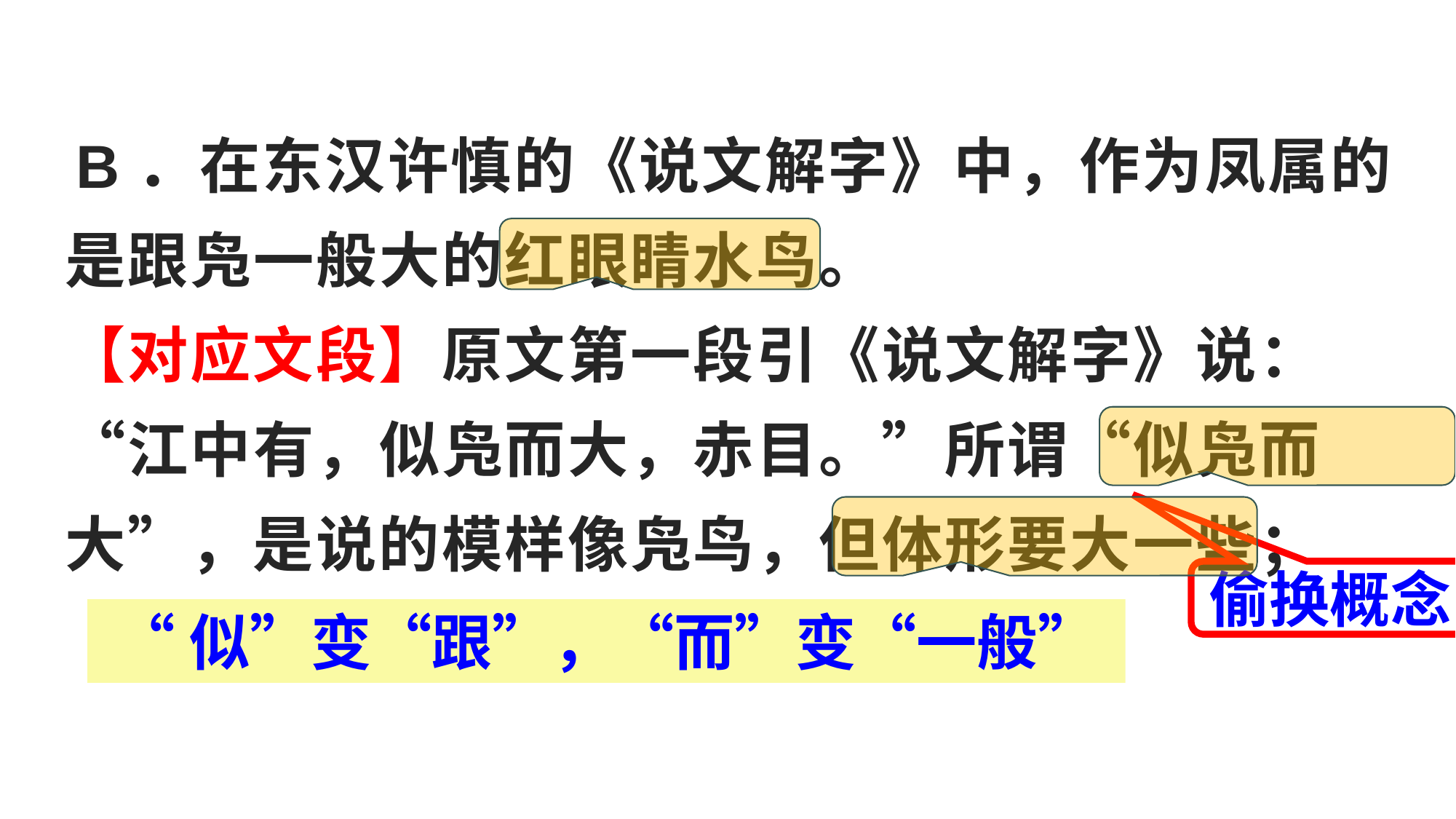

# B．在东汉许慎的《说文解字》中，作为凤属的是跟凫一般大的红眼睛水鸟。 【对应文段】原文第一段引《说文解字》说：“江中有，似凫而大，赤目。”所谓“似凫而大”，是说的模样像凫鸟，但体形要大一些；

偷换概念
“似”变“跟”，“而”变“一般”